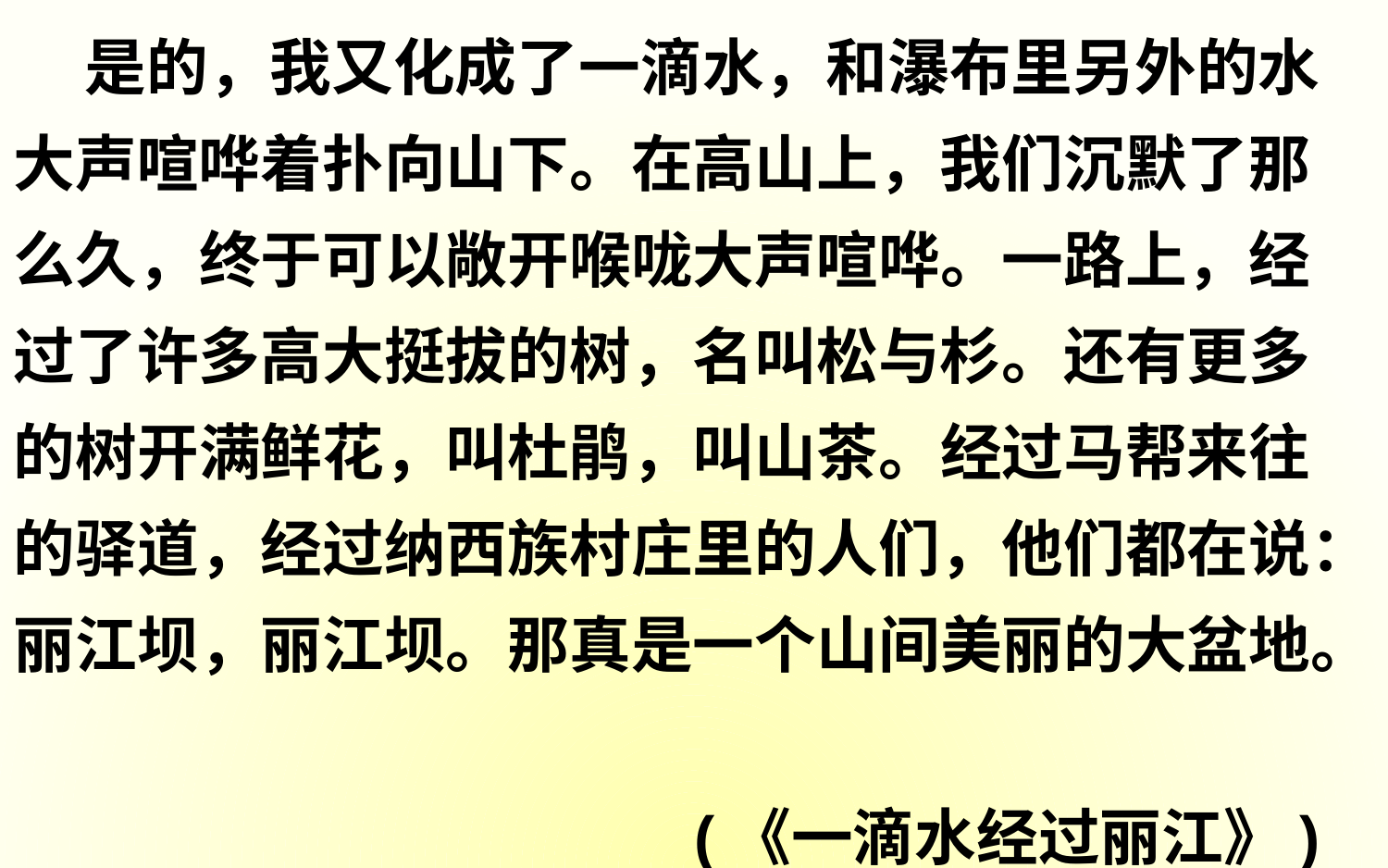

是的，我又化成了一滴水，和瀑布里另外的水大声喧哗着扑向山下。在高山上，我们沉默了那么久，终于可以敞开喉咙大声喧哗。一路上，经过了许多高大挺拔的树，名叫松与杉。还有更多的树开满鲜花，叫杜鹃，叫山茶。经过马帮来往的驿道，经过纳西族村庄里的人们，他们都在说：丽江坝，丽江坝。那真是一个山间美丽的大盆地。
(《一滴水经过丽江》)